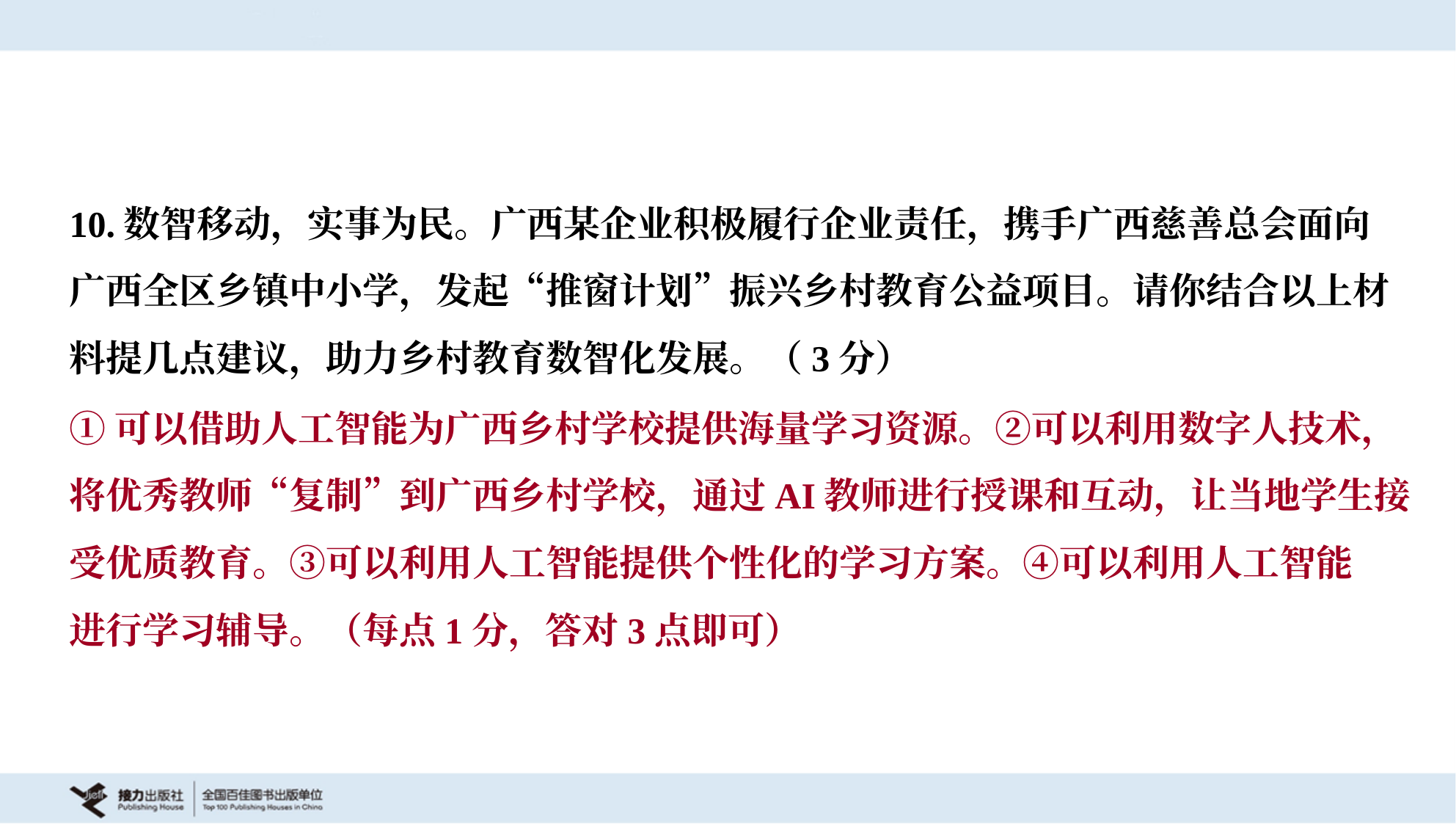

10.数智移动，实事为民。广西某企业积极履行企业责任，携手广西慈善总会面向
广西全区乡镇中小学，发起“推窗计划”振兴乡村教育公益项目。请你结合以上材
料提几点建议，助力乡村教育数智化发展。（3分）
①可以借助人工智能为广西乡村学校提供海量学习资源。②可以利用数字人技术，
将优秀教师“复制”到广西乡村学校，通过AI教师进行授课和互动，让当地学生接
受优质教育。③可以利用人工智能提供个性化的学习方案。④可以利用人工智能
进行学习辅导。（每点1分，答对3点即可）